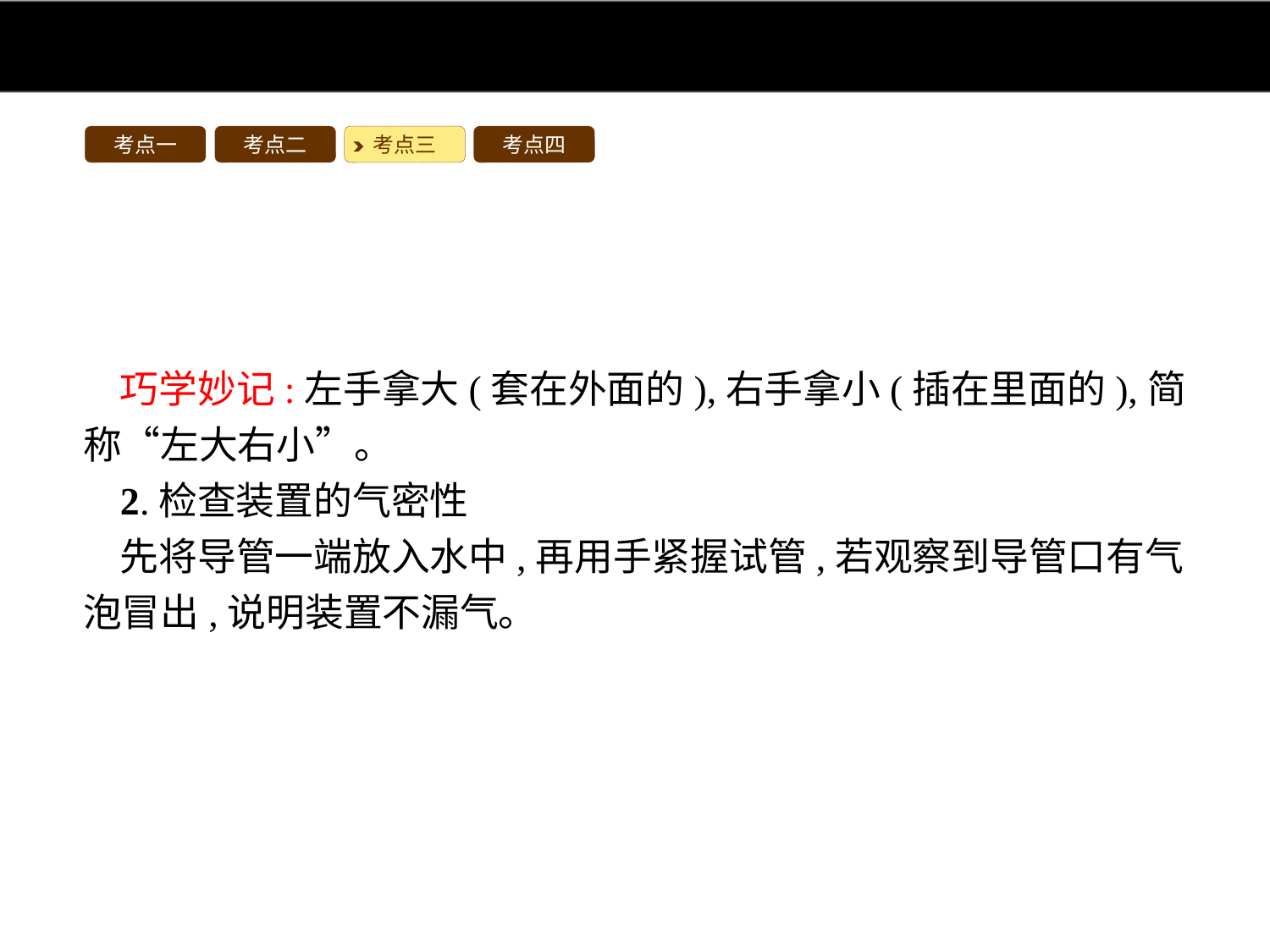

考点一
考点二
考点三
考点四

巧学妙记:左手拿大(套在外面的),右手拿小(插在里面的),简称“左大右小”。
2.检查装置的气密性
先将导管一端放入水中,再用手紧握试管,若观察到导管口有气泡冒出,说明装置不漏气。